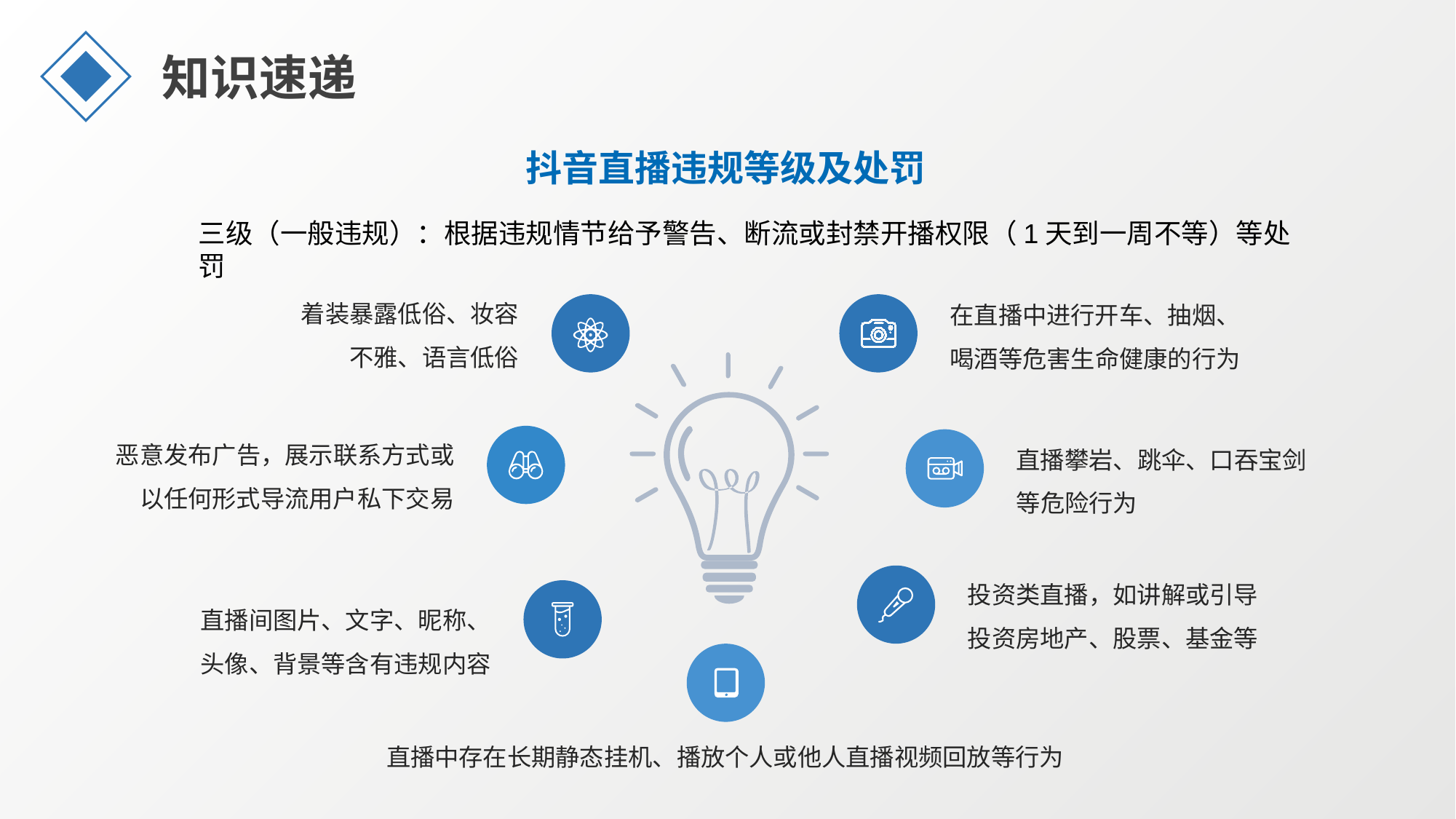

知识速递
抖音直播违规等级及处罚
三级（一般违规）：根据违规情节给予警告、断流或封禁开播权限（1天到一周不等）等处罚
着装暴露低俗、妆容不雅、语言低俗
在直播中进行开车、抽烟、喝酒等危害生命健康的行为

恶意发布广告，展示联系方式或以任何形式导流用户私下交易
直播攀岩、跳伞、口吞宝剑等危险行为

投资类直播，如讲解或引导投资房地产、股票、基金等

直播间图片、文字、昵称、头像、背景等含有违规内容

直播中存在长期静态挂机、播放个人或他人直播视频回放等行为